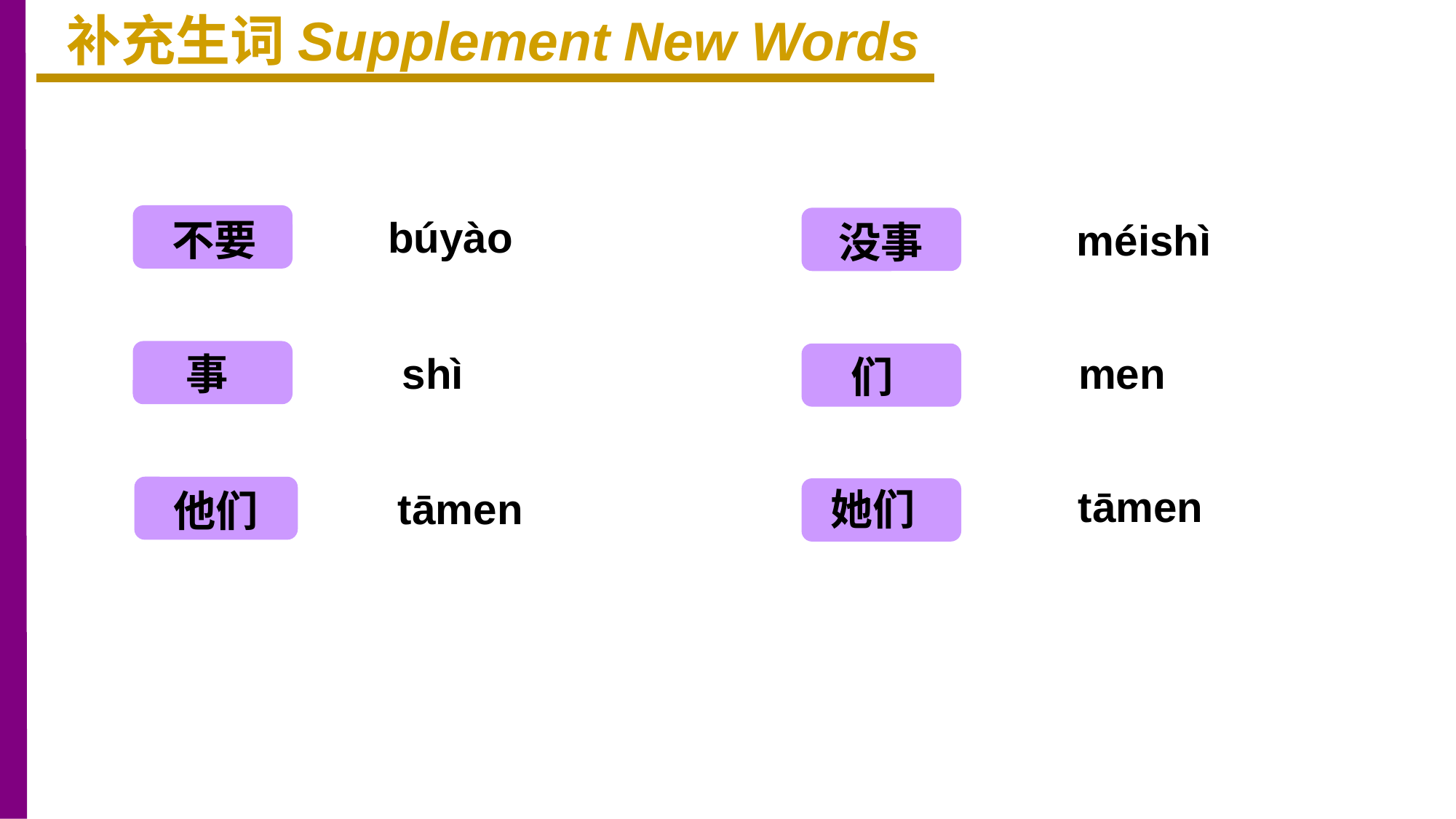

补充生词Supplement New Words

不要
búyào
méishì

没事
shì
men

事

们
tāmen

他们
tāmen
她们